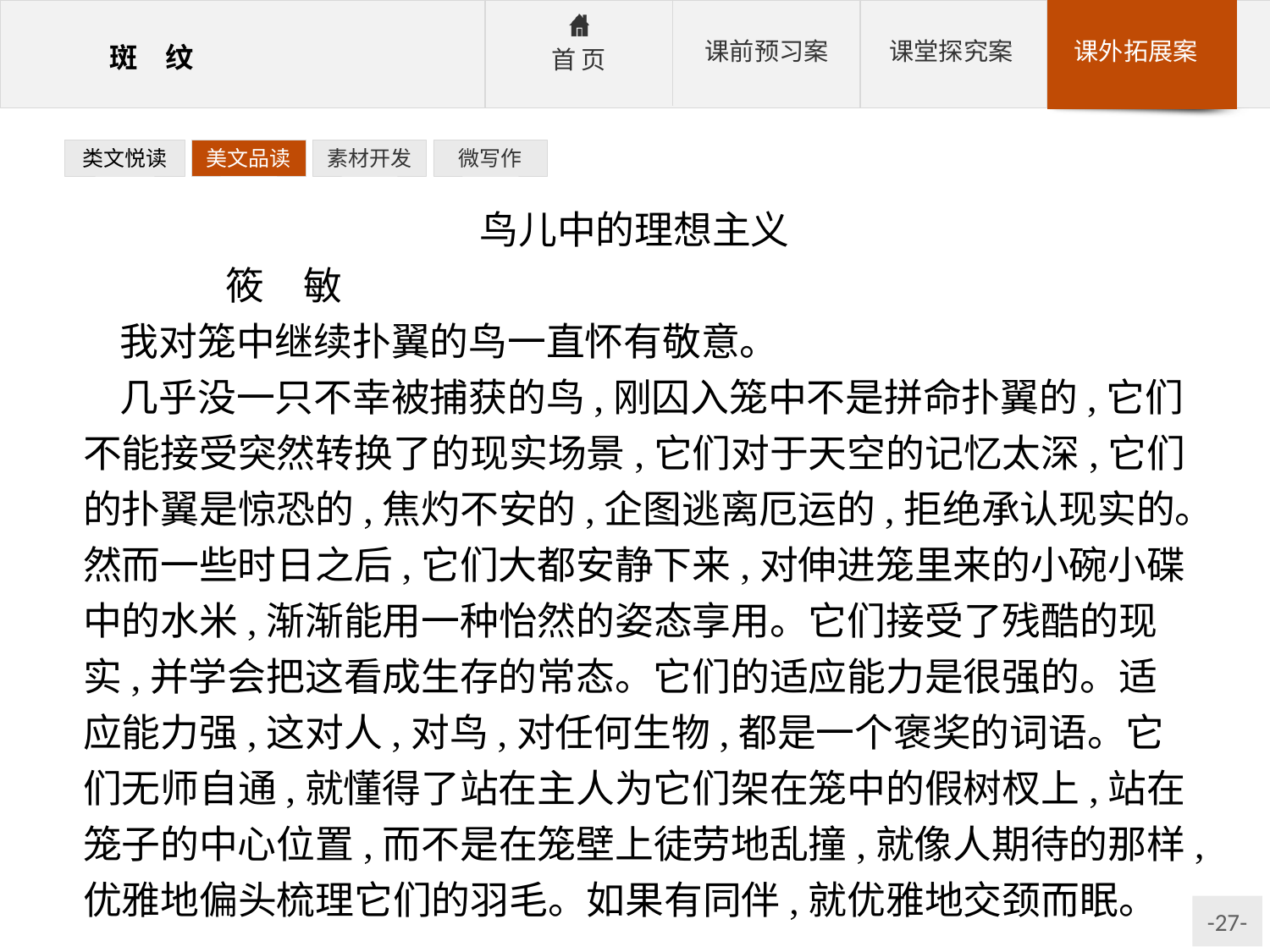

类文悦读
美文品读
素材开发
微写作
鸟儿中的理想主义
	筱　敏
我对笼中继续扑翼的鸟一直怀有敬意。
几乎没一只不幸被捕获的鸟,刚囚入笼中不是拼命扑翼的,它们不能接受突然转换了的现实场景,它们对于天空的记忆太深,它们的扑翼是惊恐的,焦灼不安的,企图逃离厄运的,拒绝承认现实的。然而一些时日之后,它们大都安静下来,对伸进笼里来的小碗小碟中的水米,渐渐能用一种怡然的姿态享用。它们接受了残酷的现实,并学会把这看成生存的常态。它们的适应能力是很强的。适应能力强,这对人,对鸟,对任何生物,都是一个褒奖的词语。它们无师自通,就懂得了站在主人为它们架在笼中的假树杈上,站在笼子的中心位置,而不是在笼壁上徒劳地乱撞,就像人期待的那样,优雅地偏头梳理它们的羽毛。如果有同伴,就优雅地交颈而眠。